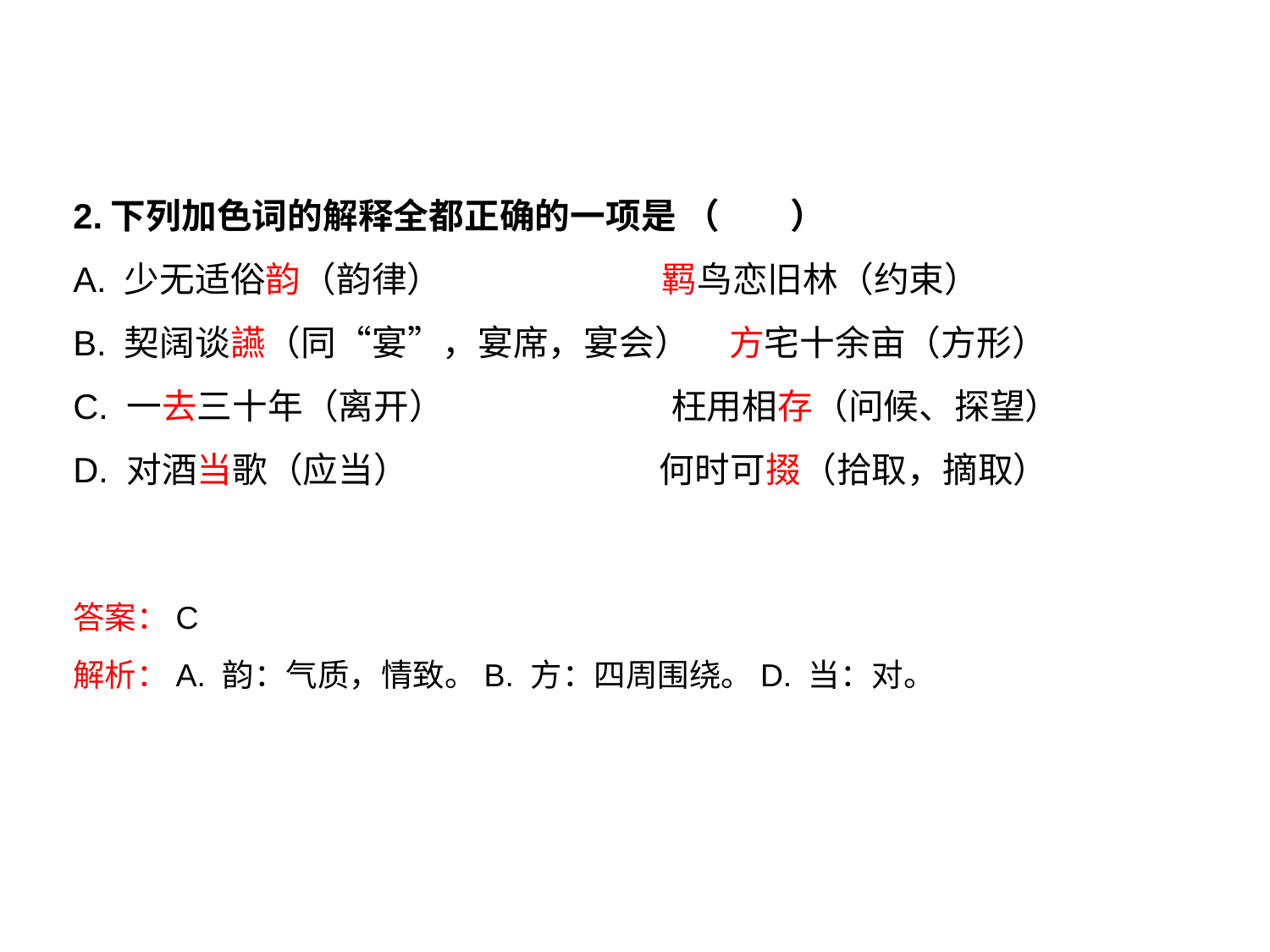

2.下列加色词的解释全都正确的一项是 （　　）
A. 少无适俗韵（韵律）                            羁鸟恋旧林（约束）
B. 契阔谈讌（同“宴”，宴席，宴会）     方宅十余亩（方形）
C. 一去三十年（离开）                             枉用相存（问候、探望）
D. 对酒当歌（应当）                                何时可掇（拾取，摘取）
答案：C
解析：A. 韵：气质，情致。B. 方：四周围绕。D. 当：对。